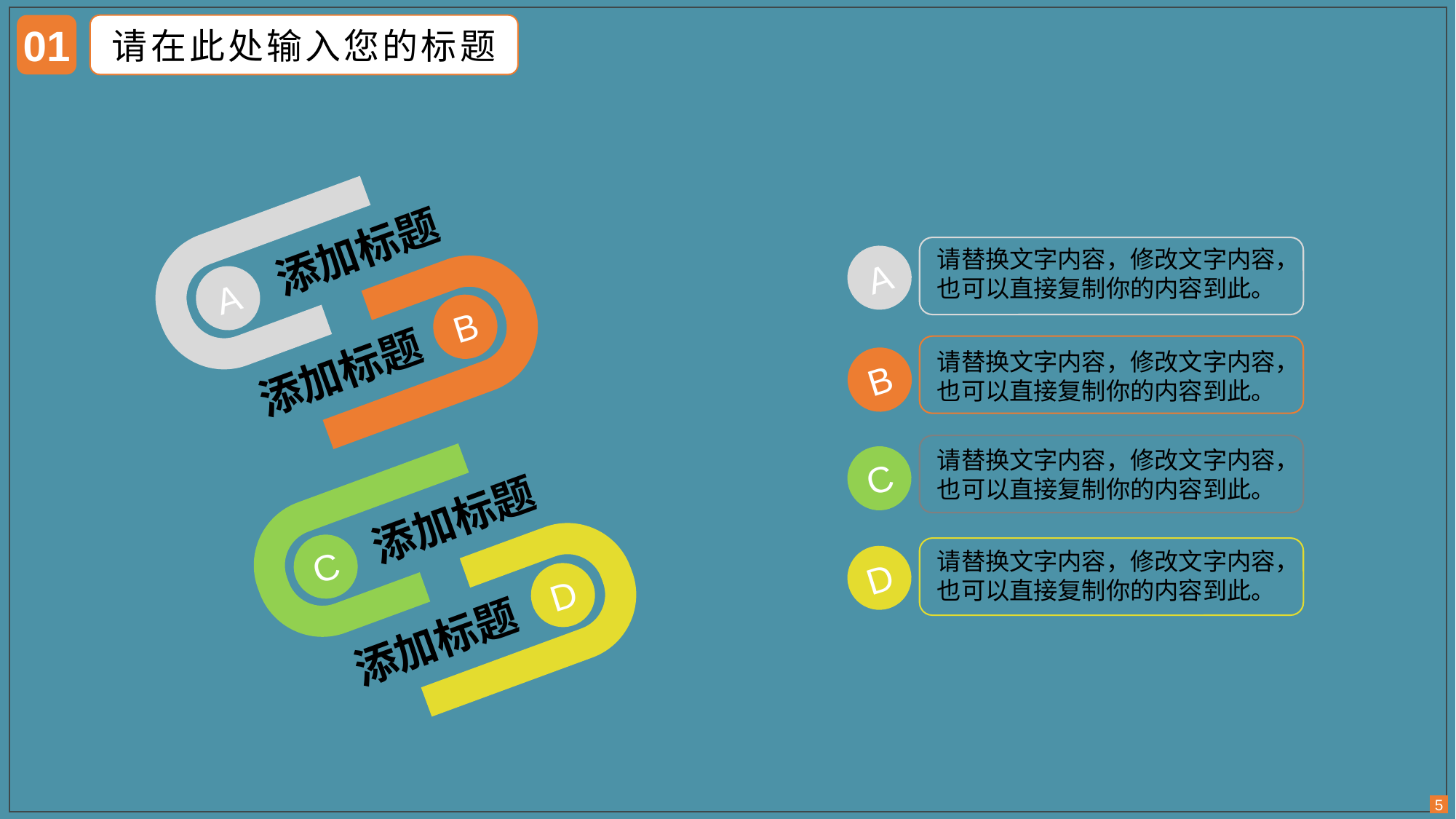

01
请在此处输入您的标题

添加标题

请替换文字内容，修改文字内容，也可以直接复制你的内容到此。
A
A
B

添加标题
请替换文字内容，修改文字内容，也可以直接复制你的内容到此。
B

请替换文字内容，修改文字内容，也可以直接复制你的内容到此。
C
添加标题

C

请替换文字内容，修改文字内容，也可以直接复制你的内容到此。
D
D
添加标题
5